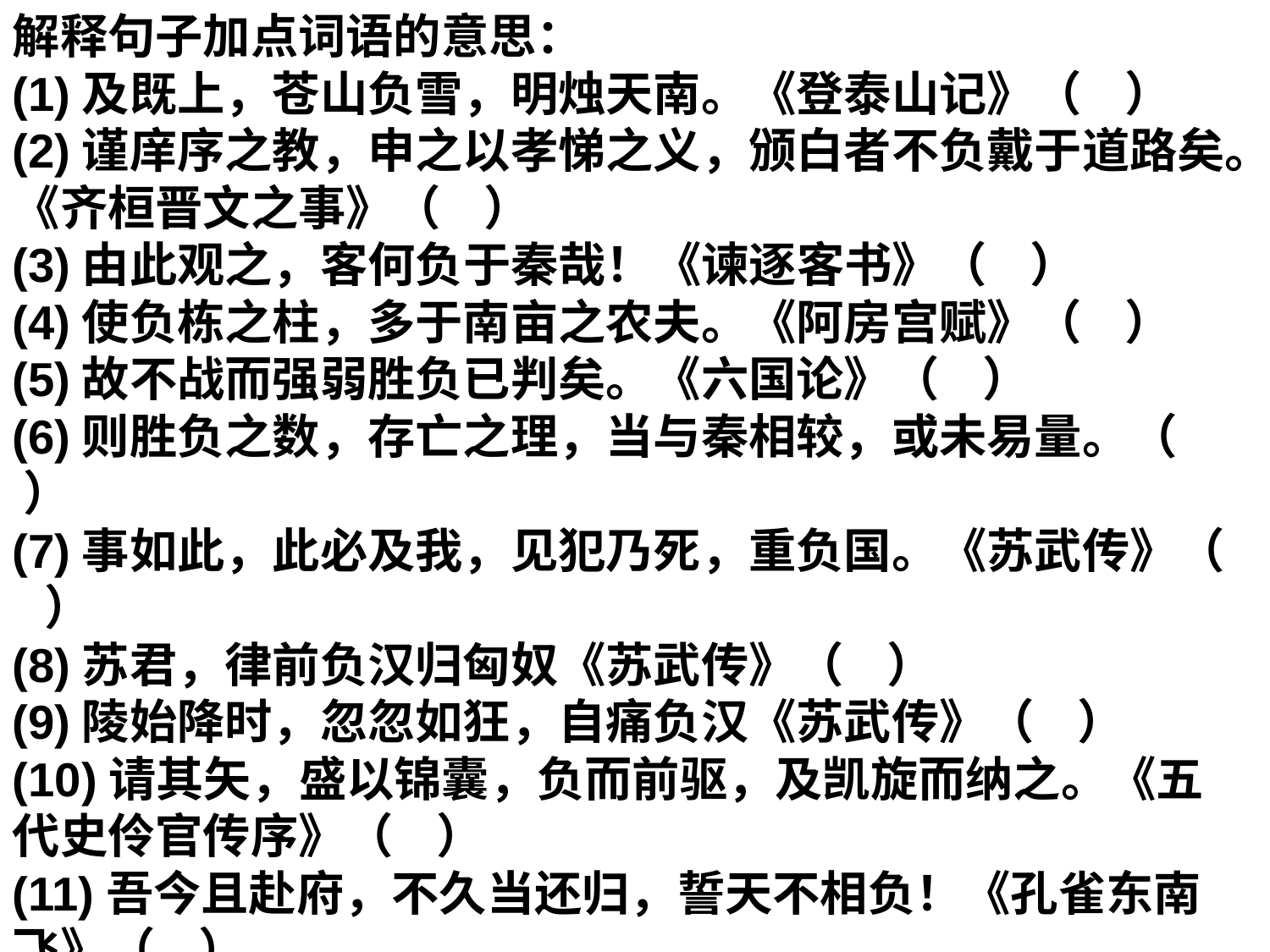

解释句子加点词语的意思：
(1)及既上，苍山负雪，明烛天南。《登泰山记》（    ）
(2)谨庠序之教，申之以孝悌之义，颁白者不负戴于道路矣。《齐桓晋文之事》（    ）
(3)由此观之，客何负于秦哉！《谏逐客书》（    ）
(4)使负栋之柱，多于南亩之农夫。《阿房宫赋》（    ）
(5)故不战而强弱胜负已判矣。《六国论》（    ）
(6)则胜负之数，存亡之理，当与秦相较，或未易量。（    ）
(7)事如此，此必及我，见犯乃死，重负国。《苏武传》（    ）
(8)苏君，律前负汉归匈奴《苏武传》（    ）
(9)陵始降时，忽忽如狂，自痛负汉《苏武传》（    ）
(10)请其矢，盛以锦囊，负而前驱，及凯旋而纳之。《五代史伶官传序》（    ）
(11)吾今且赴府，不久当还归，誓天不相负！《孔雀东南飞》（    ）